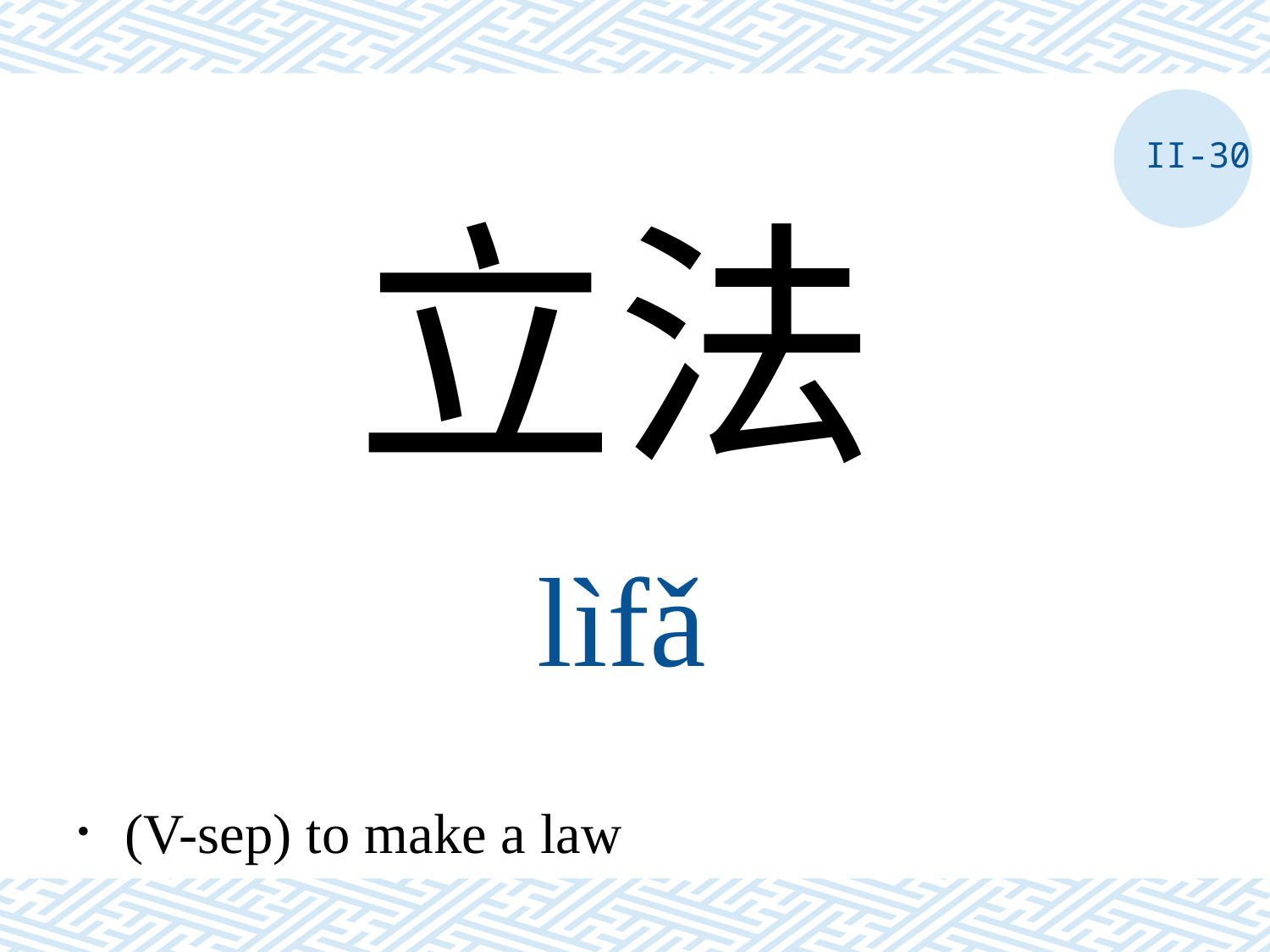

II-30

立法
lìfǎ
．(V-sep) to make a law